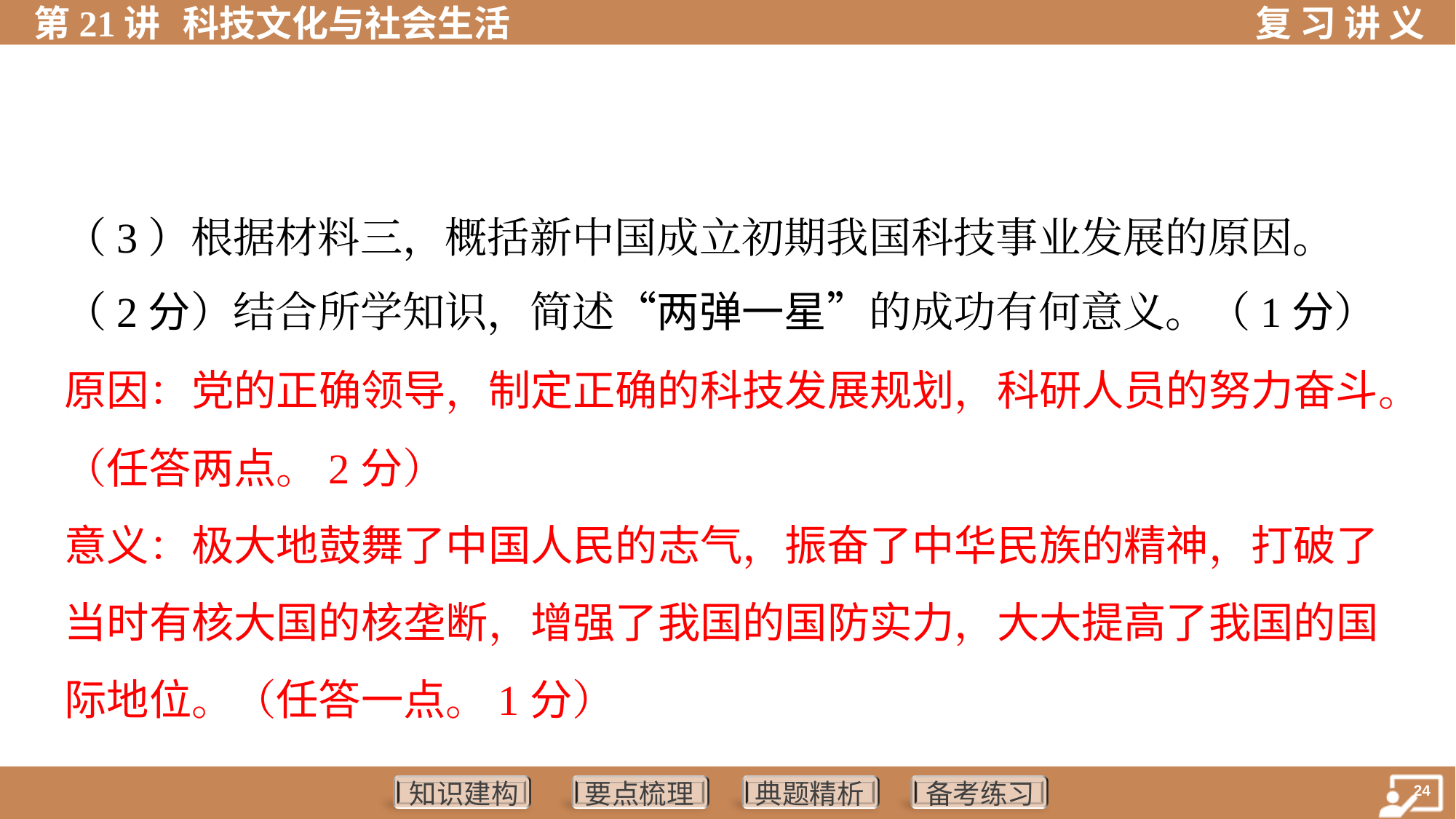

（3）根据材料三，概括新中国成立初期我国科技事业发展的原因。
（2分）结合所学知识，简述“两弹一星”的成功有何意义。（1分）
原因：党的正确领导，制定正确的科技发展规划，科研人员的努力奋斗。
（任答两点。2分）
意义：极大地鼓舞了中国人民的志气，振奋了中华民族的精神，打破了
当时有核大国的核垄断，增强了我国的国防实力，大大提高了我国的国
际地位。（任答一点。1分）